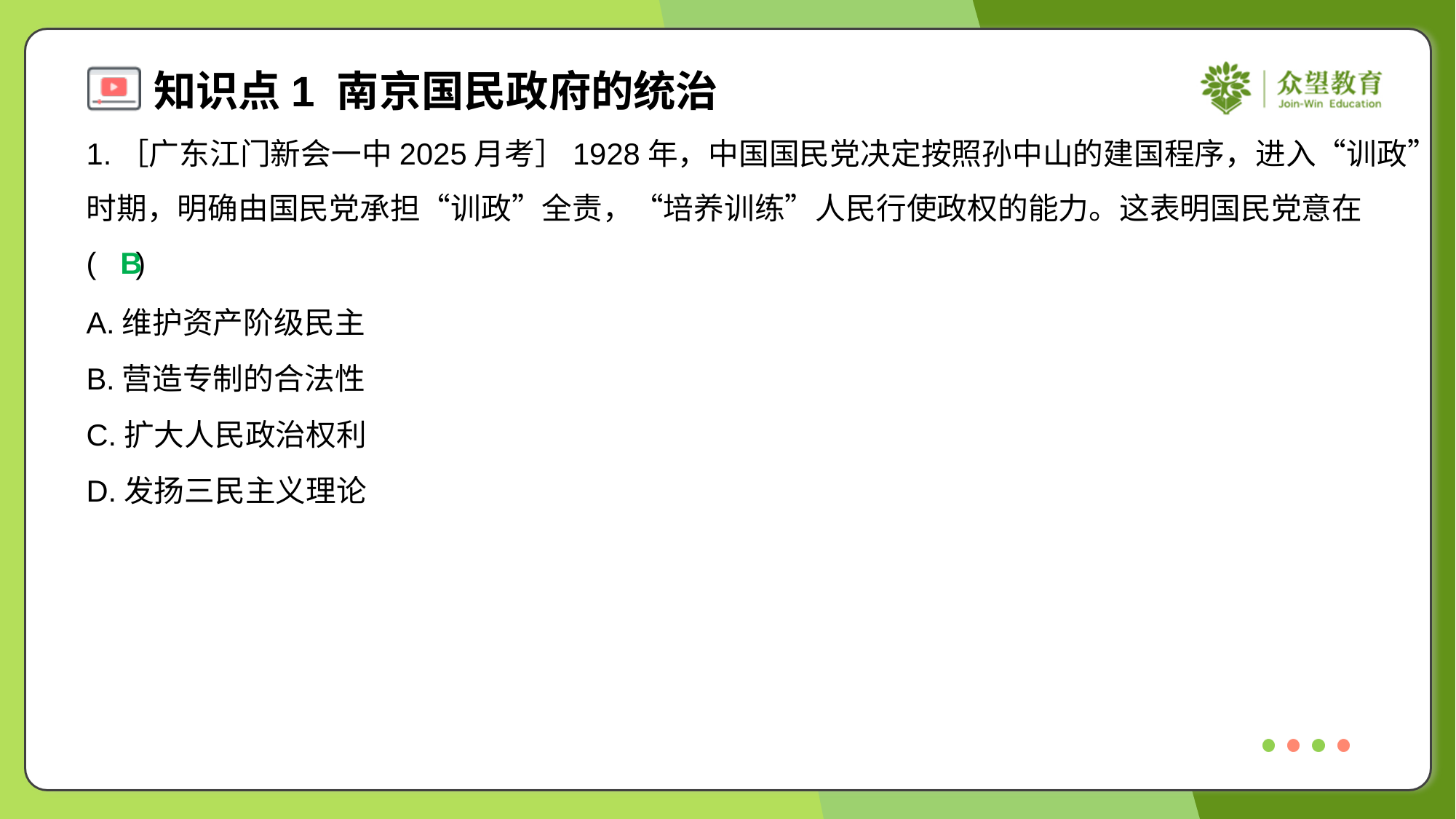

1.［广东江门新会一中2025月考］1928年，中国国民党决定按照孙中山的建国程序，进入“训政”
时期，明确由国民党承担“训政”全责，“培养训练”人民行使政权的能力。这表明国民党意在
(     )
B
A.维护资产阶级民主
B.营造专制的合法性
C.扩大人民政治权利
D.发扬三民主义理论